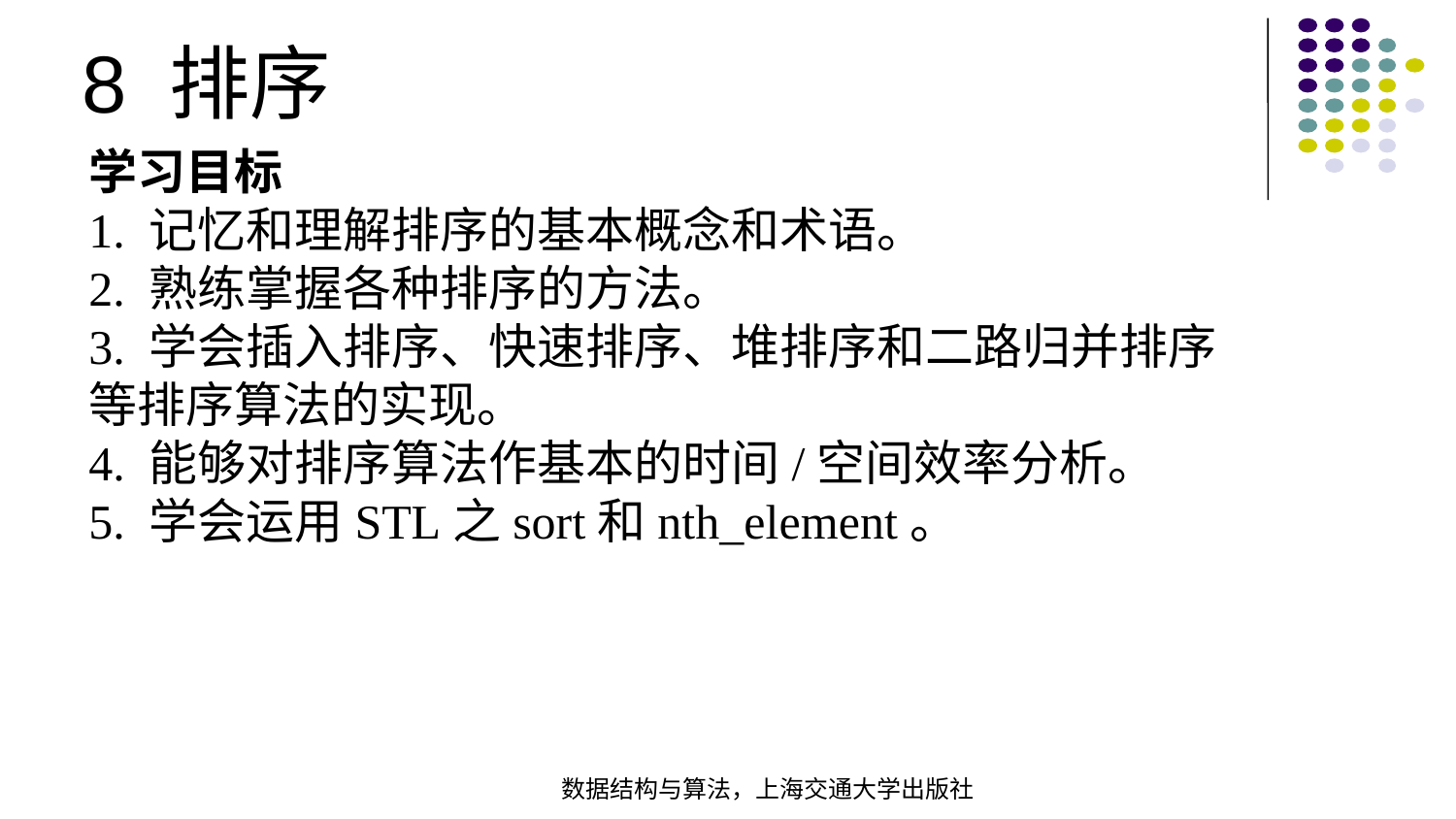

8 排序
学习目标
1. 记忆和理解排序的基本概念和术语。
2. 熟练掌握各种排序的方法。
3. 学会插入排序、快速排序、堆排序和二路归并排序等排序算法的实现。
4. 能够对排序算法作基本的时间/空间效率分析。
5. 学会运用STL之sort和nth_element。